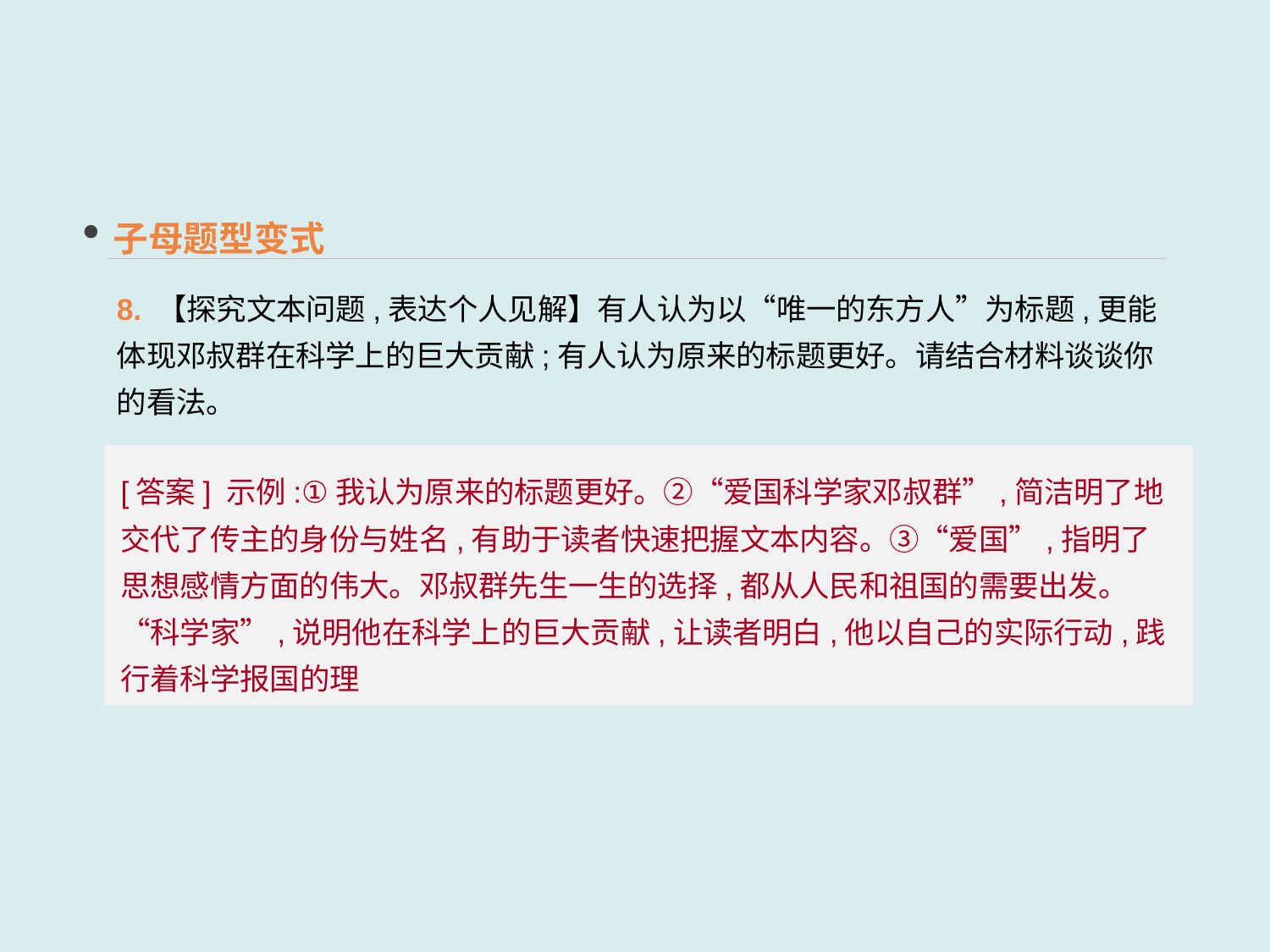

子母题型变式

8. 【探究文本问题,表达个人见解】有人认为以“唯一的东方人”为标题,更能体现邓叔群在科学上的巨大贡献;有人认为原来的标题更好。请结合材料谈谈你的看法。

[答案] 示例:①我认为原来的标题更好。②“爱国科学家邓叔群”,简洁明了地交代了传主的身份与姓名,有助于读者快速把握文本内容。③“爱国”,指明了思想感情方面的伟大。邓叔群先生一生的选择,都从人民和祖国的需要出发。“科学家”,说明他在科学上的巨大贡献,让读者明白,他以自己的实际行动,践行着科学报国的理